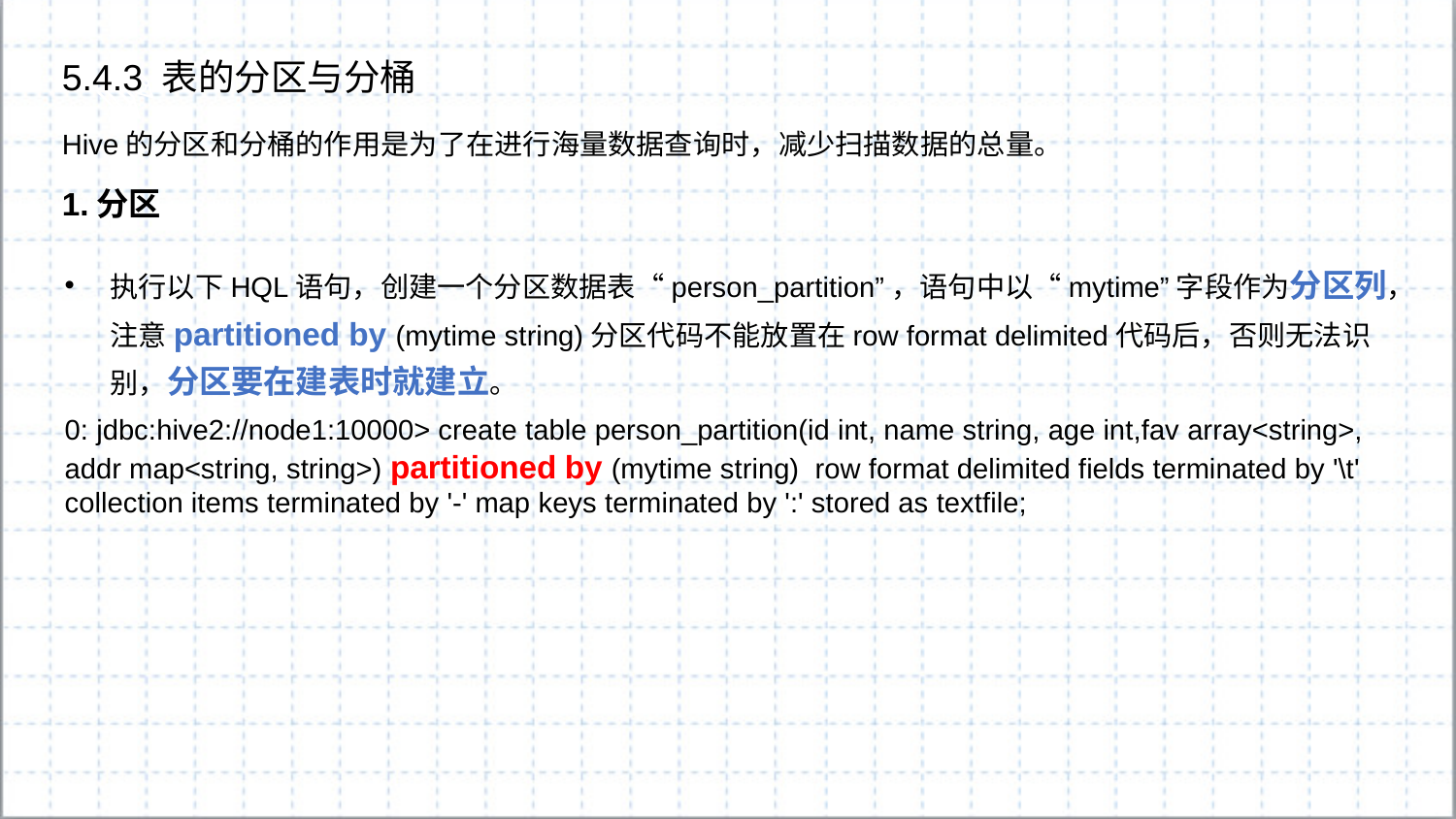

5.4.3 表的分区与分桶
Hive的分区和分桶的作用是为了在进行海量数据查询时，减少扫描数据的总量。
1.分区
执行以下HQL语句，创建一个分区数据表“person_partition”，语句中以“mytime”字段作为分区列，注意partitioned by (mytime string)分区代码不能放置在row format delimited代码后，否则无法识别，分区要在建表时就建立。
0: jdbc:hive2://node1:10000> create table person_partition(id int, name string, age int,fav array<string>, addr map<string, string>) partitioned by (mytime string)  row format delimited fields terminated by '\t' collection items terminated by '-' map keys terminated by ':' stored as textfile;